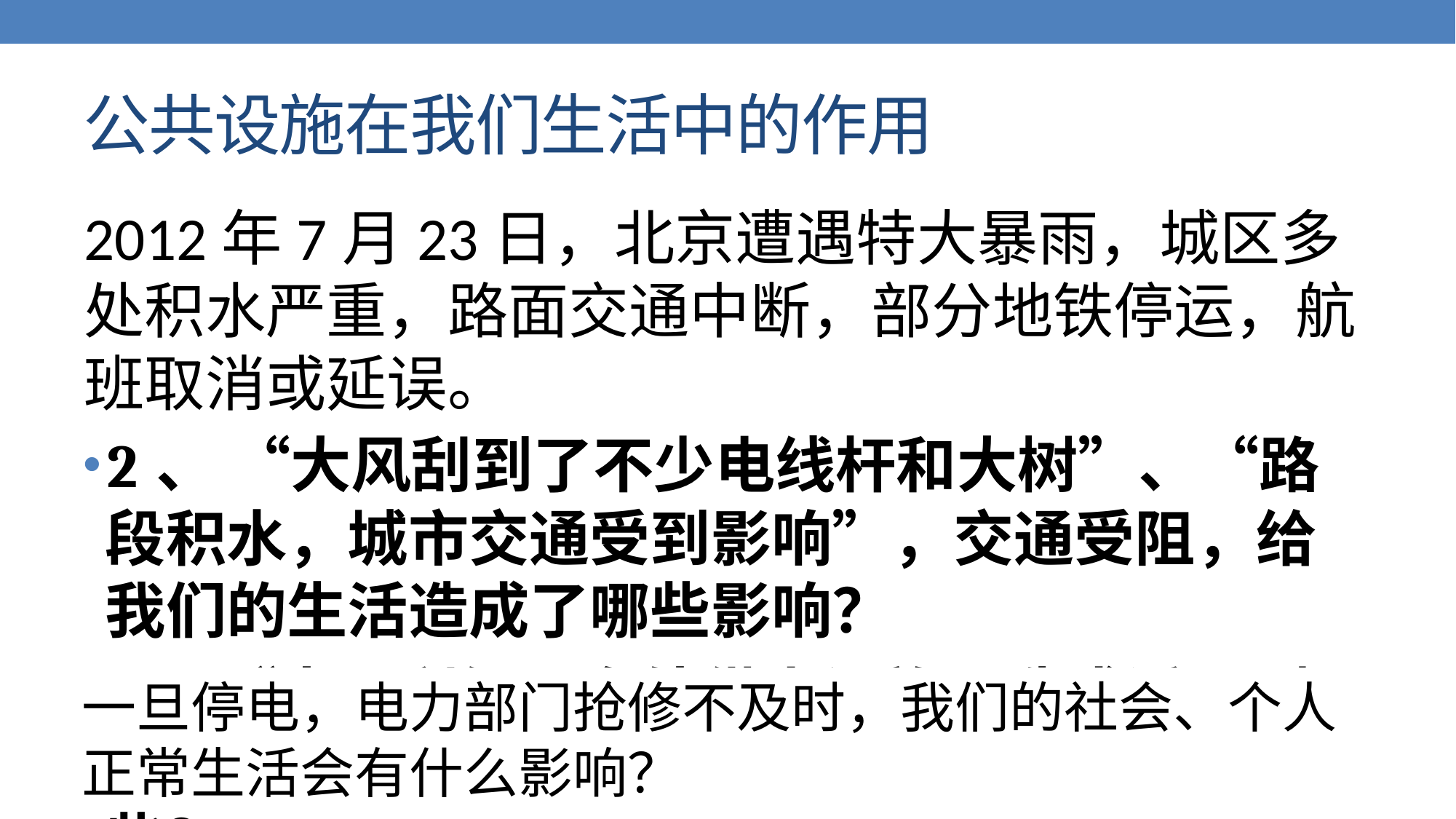

# 公共设施在我们生活中的作用
1、材料中说：“暴雨引起部分路段积水，城市交通受到影响”，如果不排出积水，会产生什么影响？
2、 “大风刮到了不少电线杆和大树”、“路段积水，城市交通受到影响”，交通受阻，给我们的生活造成了哪些影响？
3、“大风刮倒了多处供电设施，造成近20起停电事故”，给我们的生活造成的影响有哪些？
2012年7月23日，北京遭遇特大暴雨，城区多处积水严重，路面交通中断，部分地铁停运，航班取消或延误。
一旦停电，电力部门抢修不及时，我们的社会、个人正常生活会有什么影响？
我们生活中哪些地方用到电？